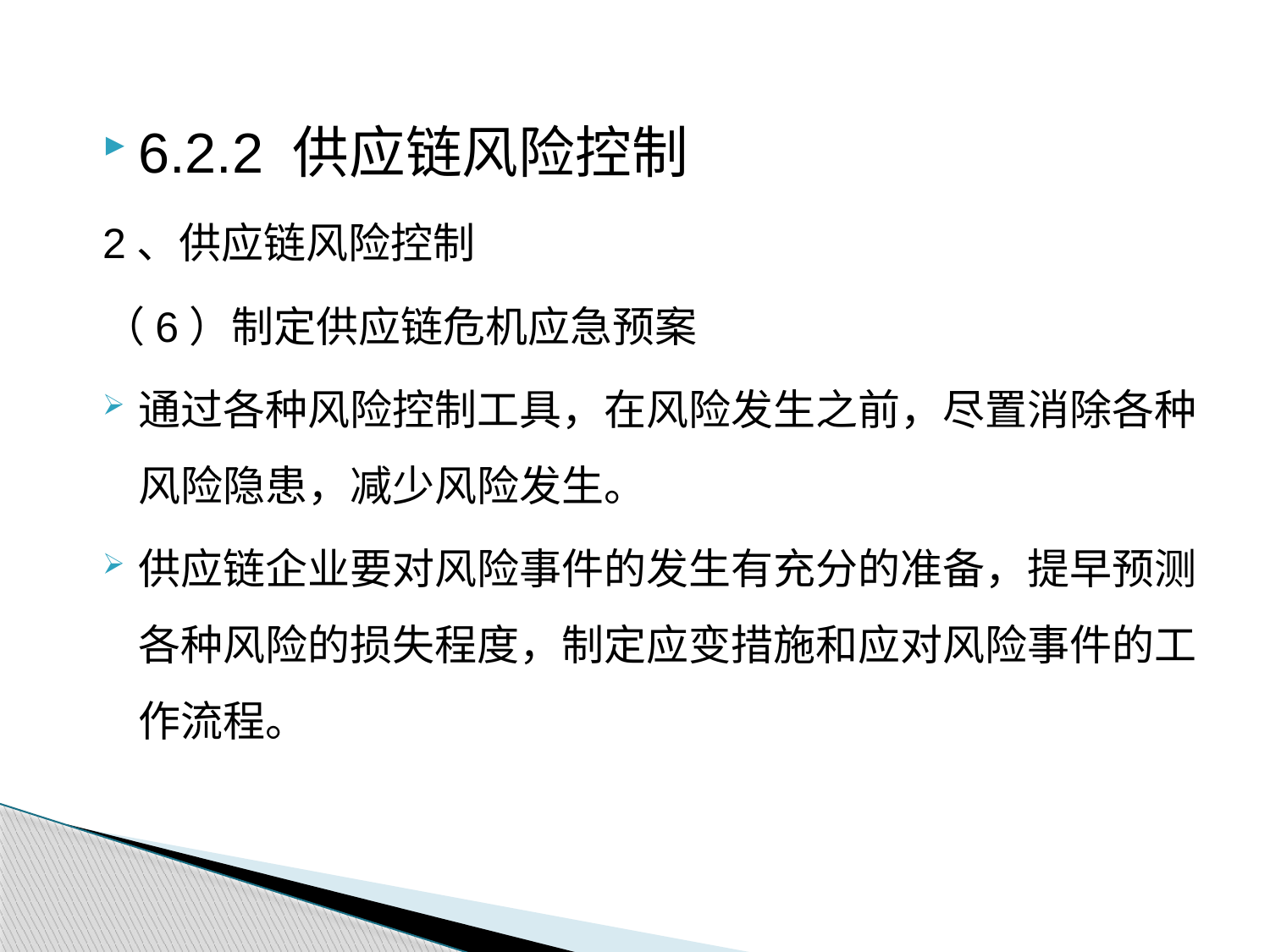

6.2.2 供应链风险控制
2、供应链风险控制
（6）制定供应链危机应急预案
通过各种风险控制工具，在风险发生之前，尽置消除各种风险隐患，减少风险发生。
供应链企业要对风险事件的发生有充分的准备，提早预测各种风险的损失程度，制定应变措施和应对风险事件的工作流程。